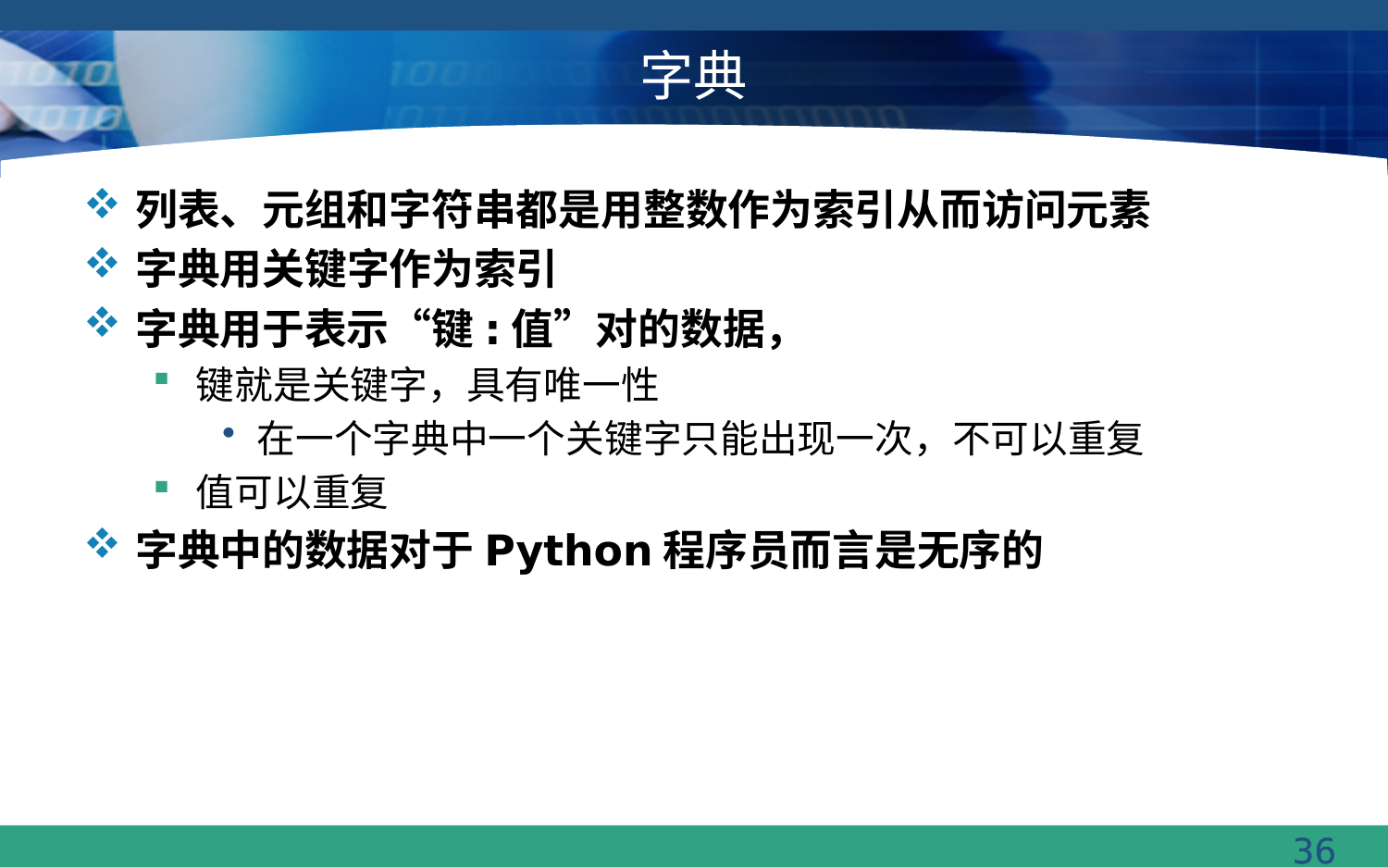

# 字典
列表、元组和字符串都是用整数作为索引从而访问元素
字典用关键字作为索引
字典用于表示“键:值”对的数据，
键就是关键字，具有唯一性
在一个字典中一个关键字只能出现一次，不可以重复
值可以重复
字典中的数据对于Python程序员而言是无序的